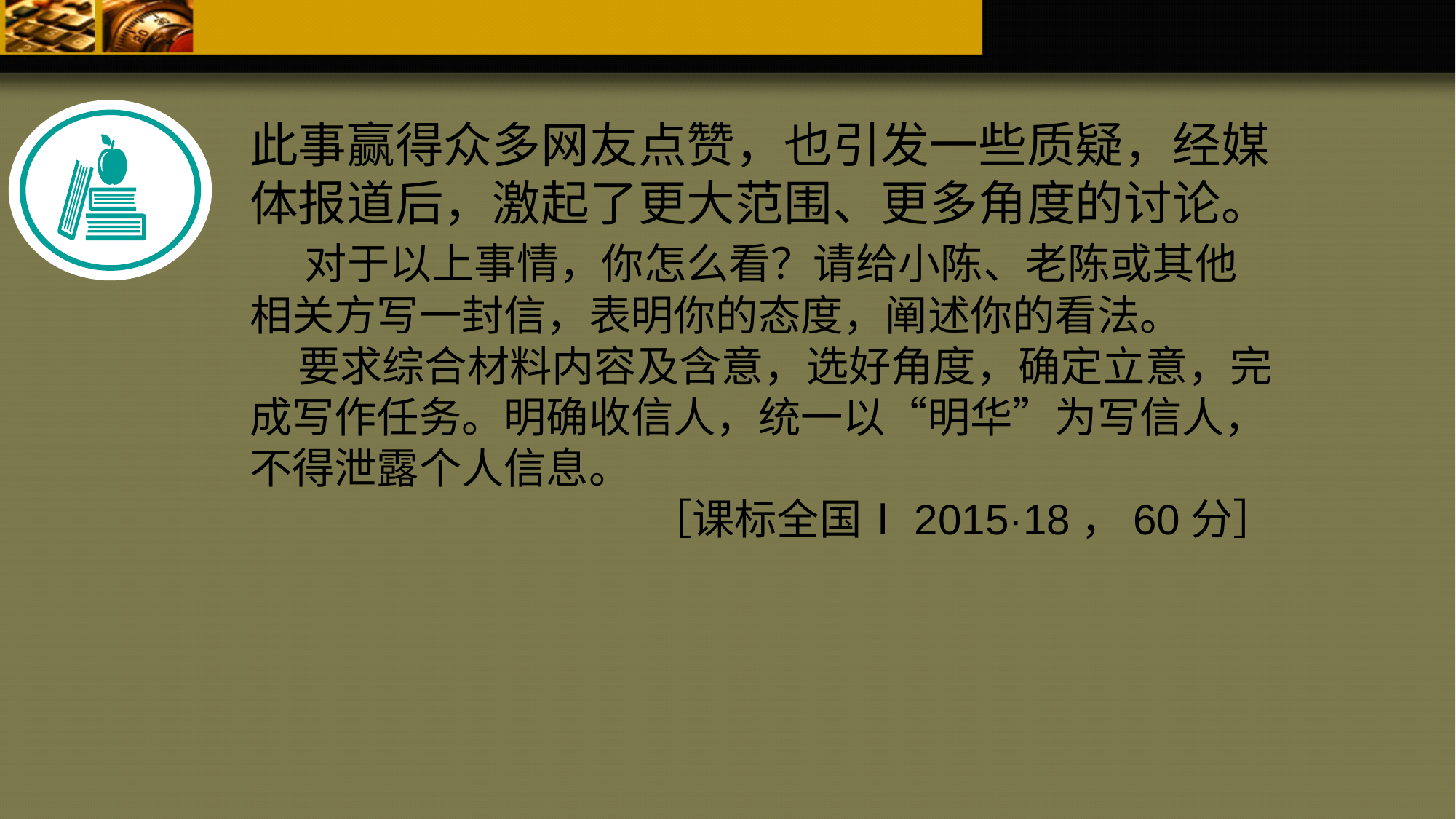

此事赢得众多网友点赞，也引发一些质疑，经媒体报道后，激起了更大范围、更多角度的讨论。
    对于以上事情，你怎么看？请给小陈、老陈或其他相关方写一封信，表明你的态度，阐述你的看法。
    要求综合材料内容及含意，选好角度，确定立意，完成写作任务。明确收信人，统一以“明华”为写信人，不得泄露个人信息。
［课标全国Ⅰ2015·18，60分］